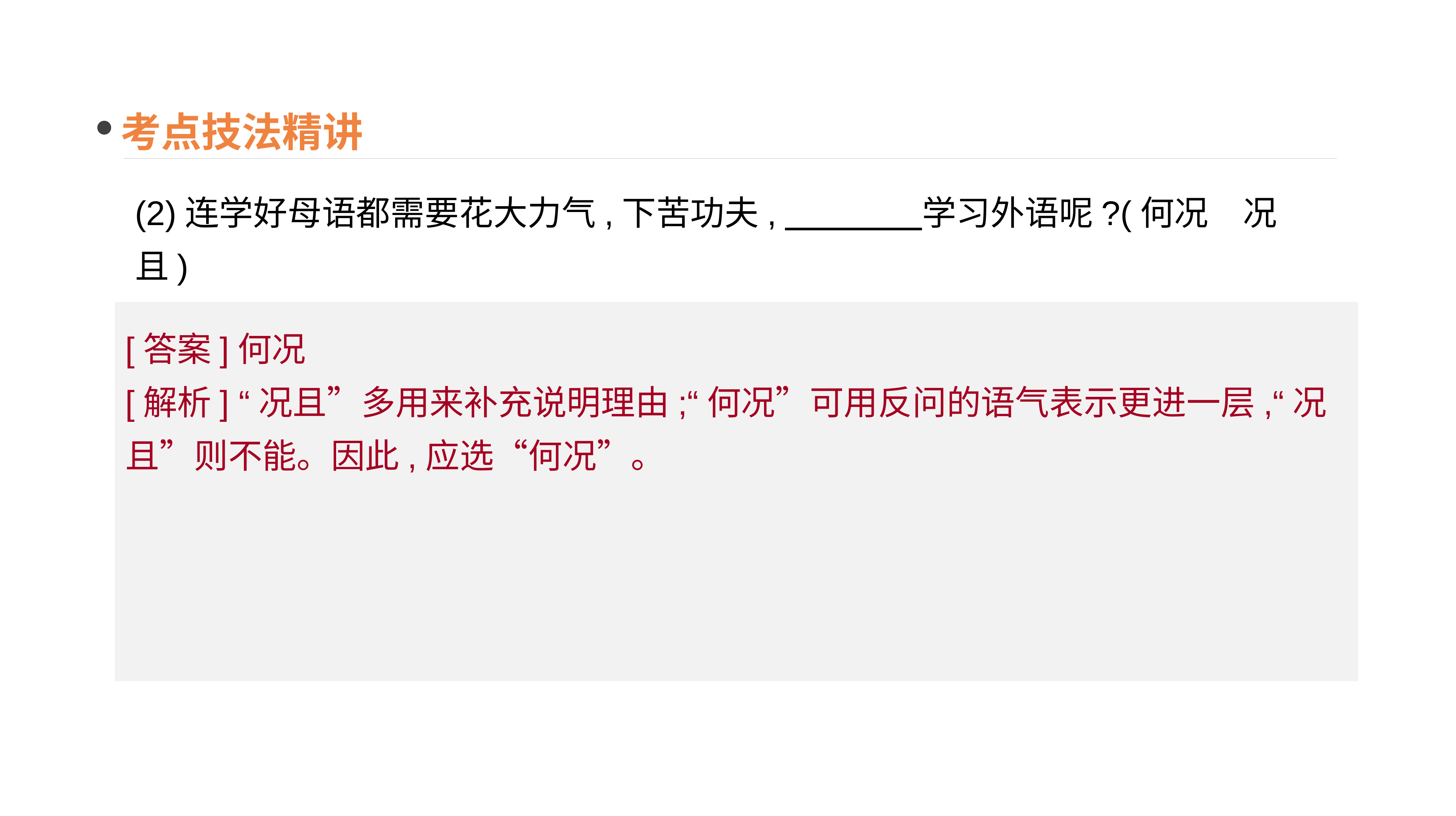

考点技法精讲

(2)连学好母语都需要花大力气,下苦功夫,　　　　学习外语呢?(何况　况且)

[答案]何况
[解析] “况且”多用来补充说明理由;“何况”可用反问的语气表示更进一层,“况且”则不能。因此,应选“何况”。